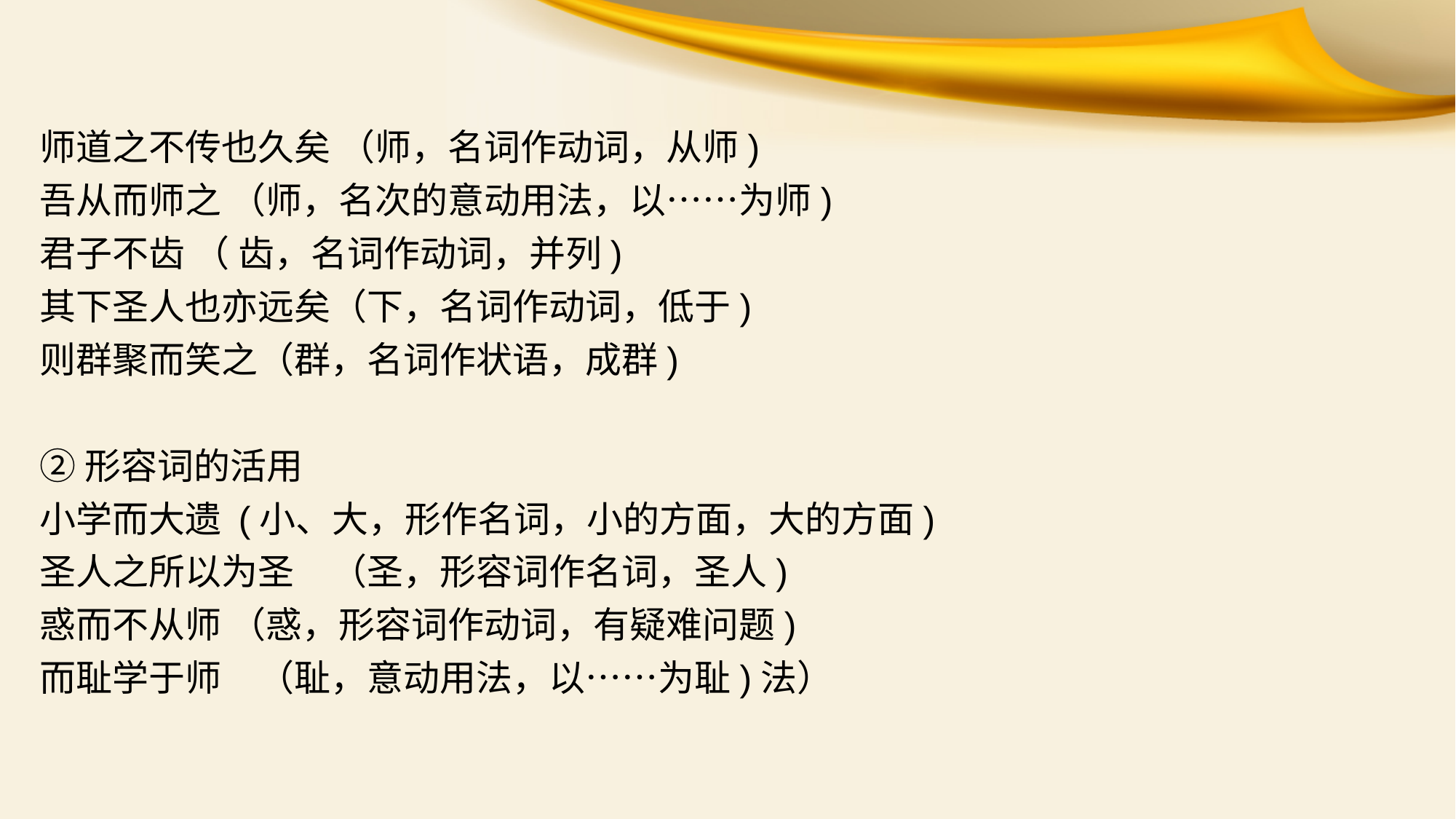

师道之不传也久矣 （师，名词作动词，从师)
吾从而师之 （师，名次的意动用法，以……为师)
君子不齿 （ 齿，名词作动词，并列)
其下圣人也亦远矣（下，名词作动词，低于)
则群聚而笑之（群，名词作状语，成群)

②形容词的活用
小学而大遗 (小、大，形作名词，小的方面，大的方面)
圣人之所以为圣　（圣，形容词作名词，圣人)
惑而不从师 （惑，形容词作动词，有疑难问题)
而耻学于师　（耻，意动用法，以……为耻)法）